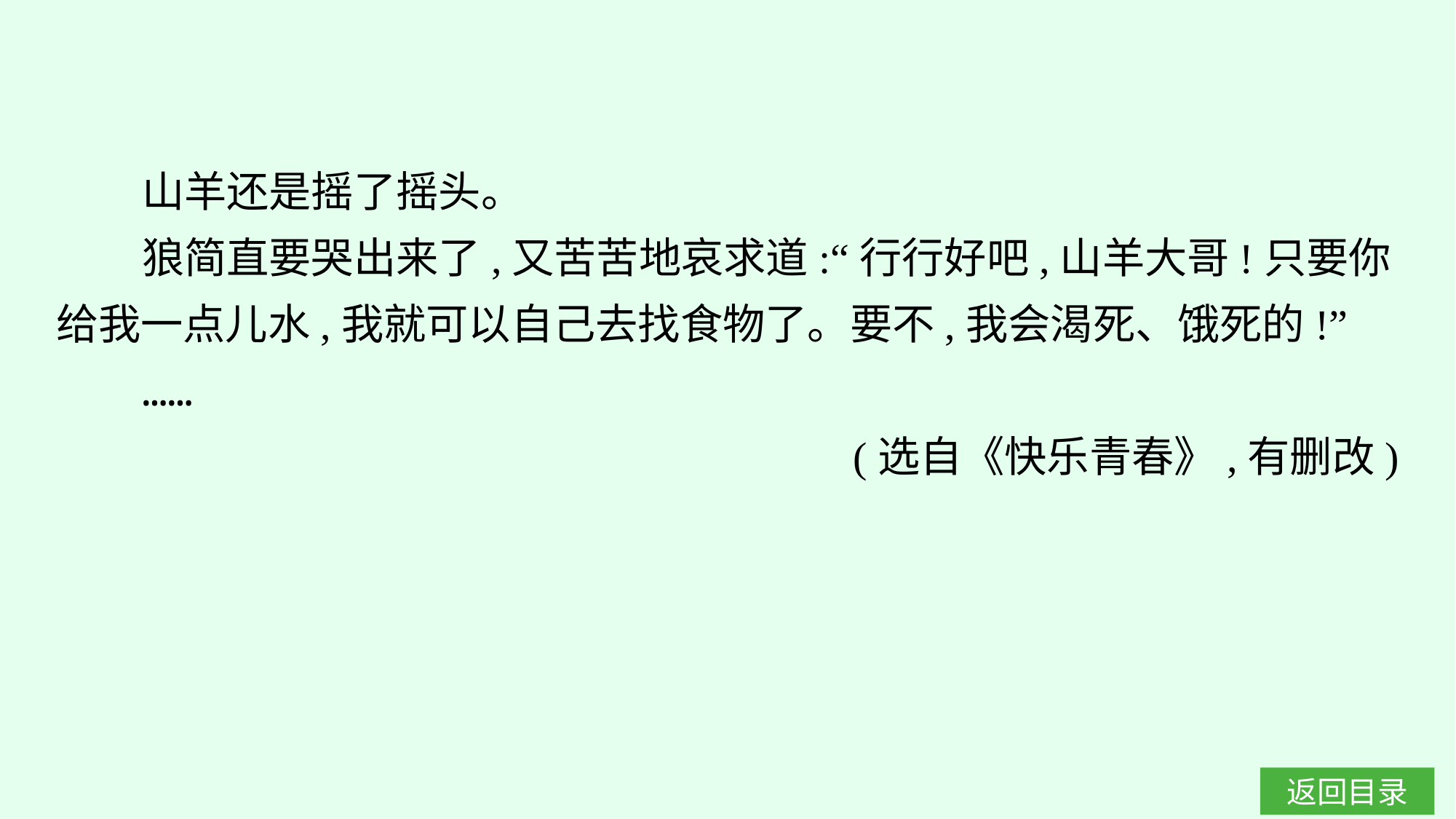

山羊还是摇了摇头。
狼简直要哭出来了,又苦苦地哀求道:“行行好吧,山羊大哥!只要你给我一点儿水,我就可以自己去找食物了。要不,我会渴死、饿死的!”
……
(选自《快乐青春》,有删改)